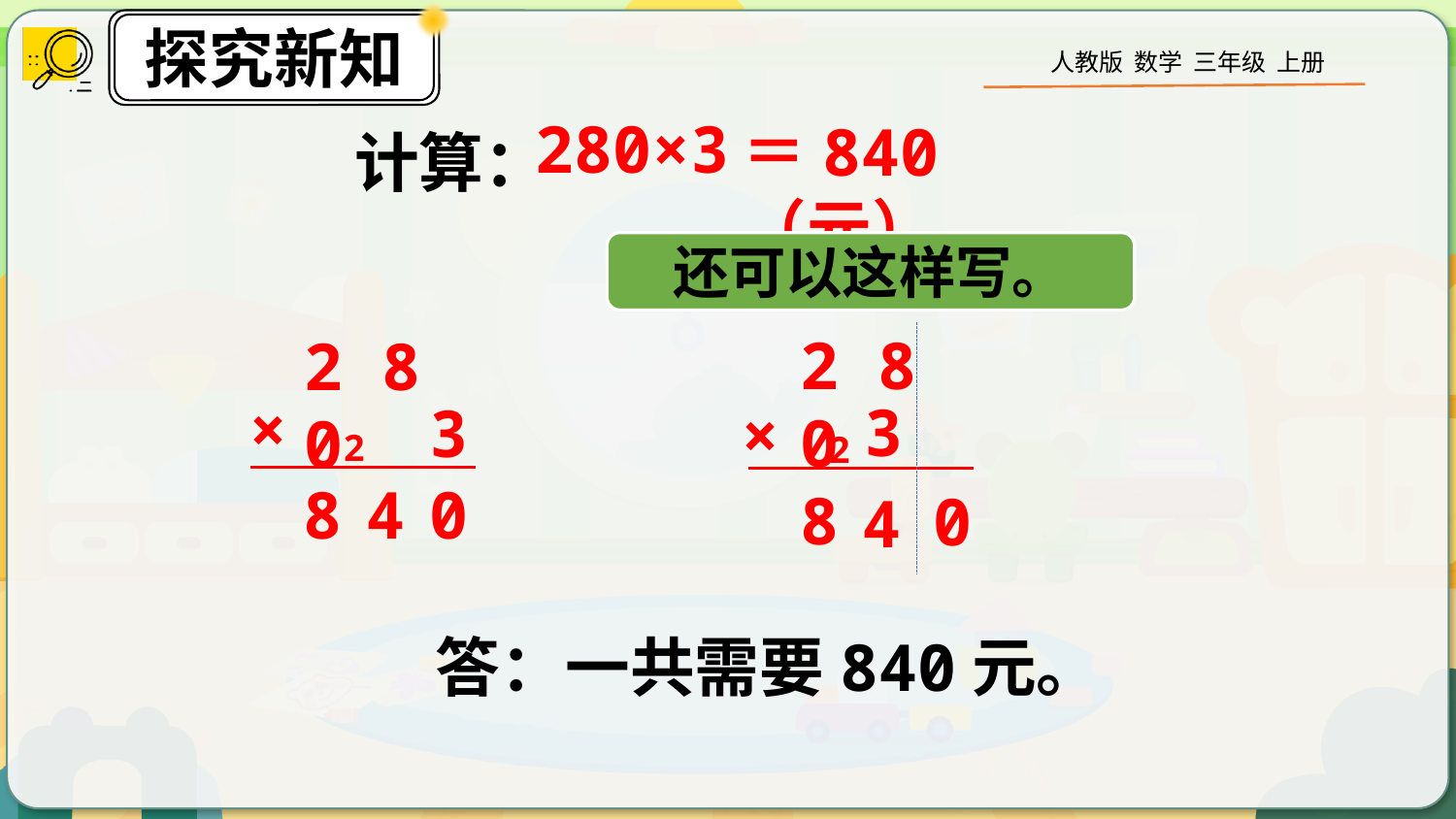

计算：
280×3
＝840（元）
还可以这样写。
2 8 0
2 8 0
×
3
3
×
2
2
8
4
0
8
0
4
答：一共需要840元。